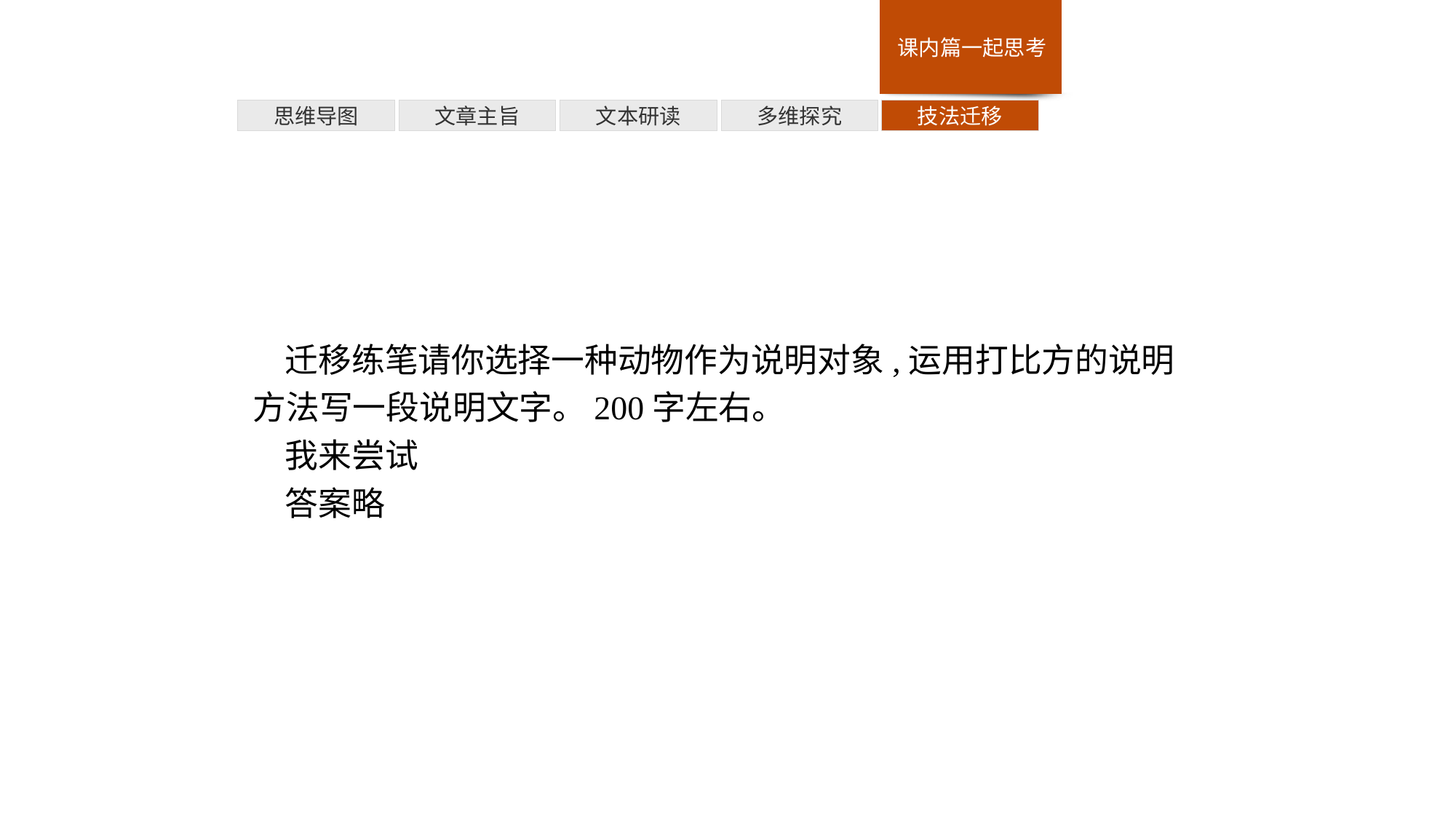

多维探究
思维导图
文章主旨
文本研读
技法迁移
迁移练笔请你选择一种动物作为说明对象,运用打比方的说明方法写一段说明文字。200字左右。
我来尝试
答案略